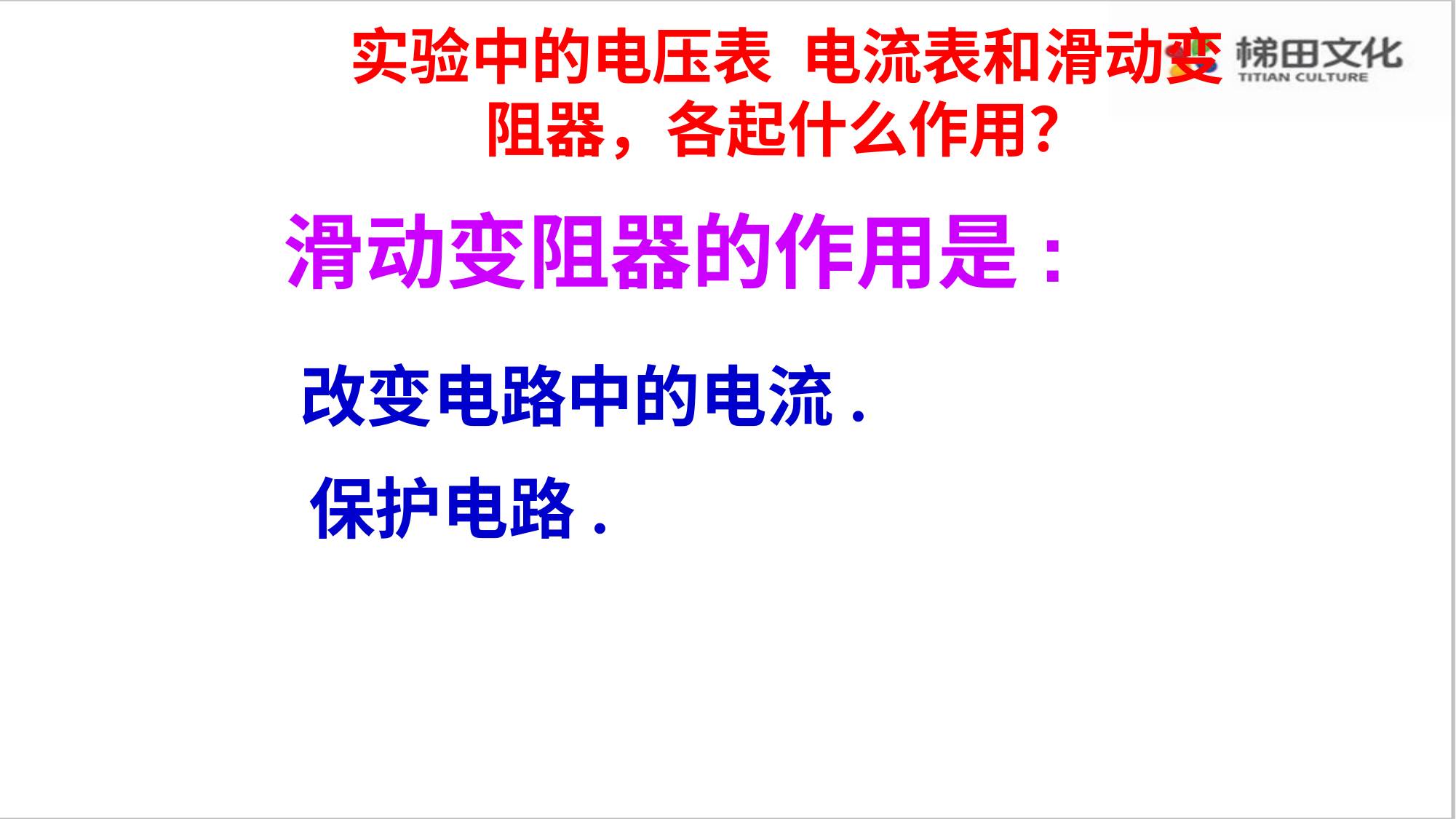

实验中的电压表  电流表和滑动变阻器，各起什么作用？
滑动变阻器的作用是:
改变电路中的电流.
保护电路.